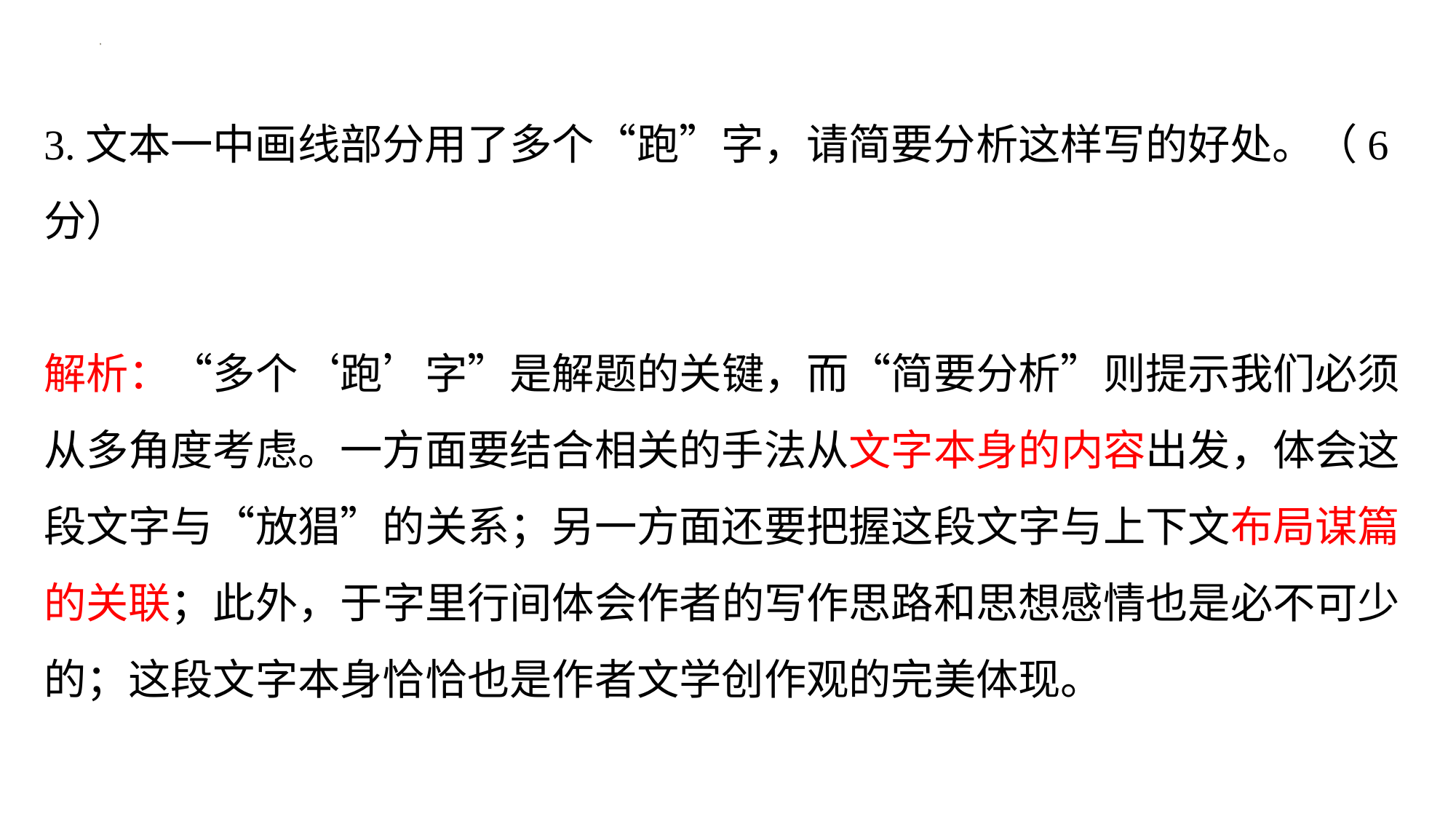

3.文本一中画线部分用了多个“跑”字，请简要分析这样写的好处。（6分）

解析：“多个‘跑’字”是解题的关键，而“简要分析”则提示我们必须从多角度考虑。一方面要结合相关的手法从文字本身的内容出发，体会这段文字与“放猖”的关系；另一方面还要把握这段文字与上下文布局谋篇的关联；此外，于字里行间体会作者的写作思路和思想感情也是必不可少的；这段文字本身恰恰也是作者文学创作观的完美体现。